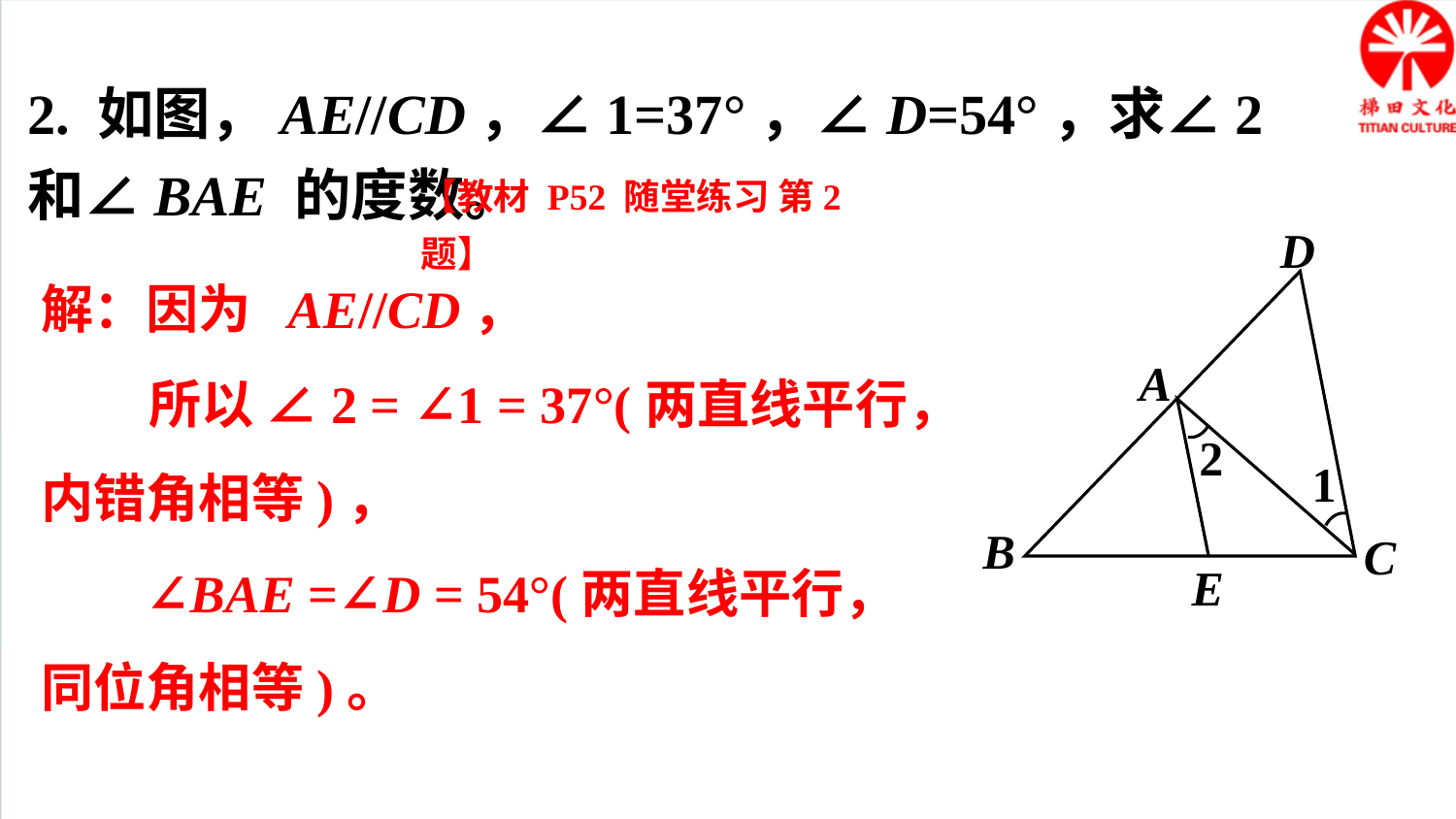

2. 如图，AE//CD，∠1=37°，∠D=54°，求∠2 和∠BAE 的度数。
【教材 P52 随堂练习 第2题】
D

A

2
1
B
C

E
解：因为  AE//CD，
        所以 ∠2 = ∠1 = 37°(两直线平行，内错角相等)，
        ∠BAE =∠D = 54°(两直线平行，同位角相等)。